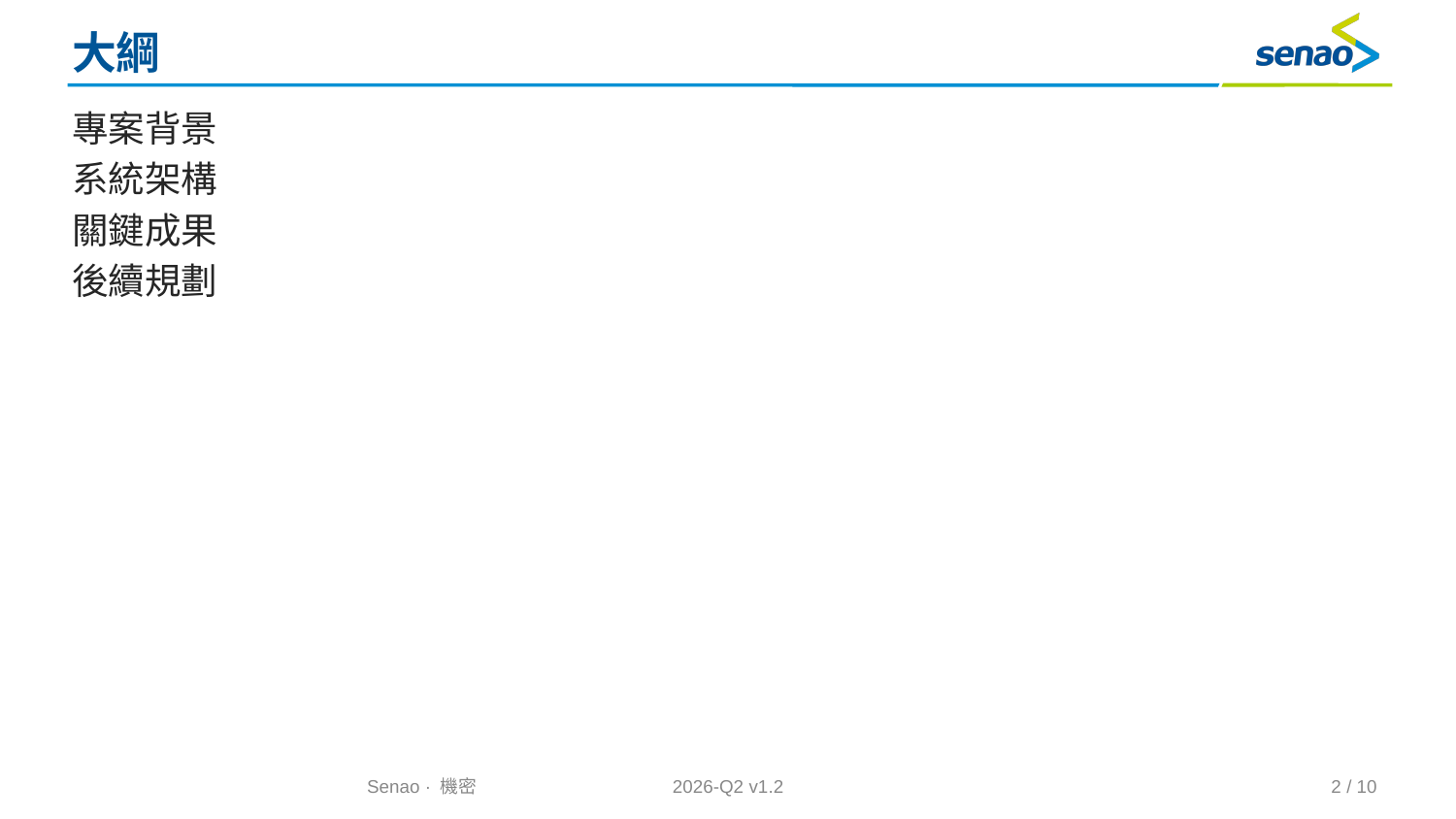

# 大綱
專案背景
系統架構
關鍵成果
後續規劃
Senao · 機密
2026-Q2 v1.2
2 / 10